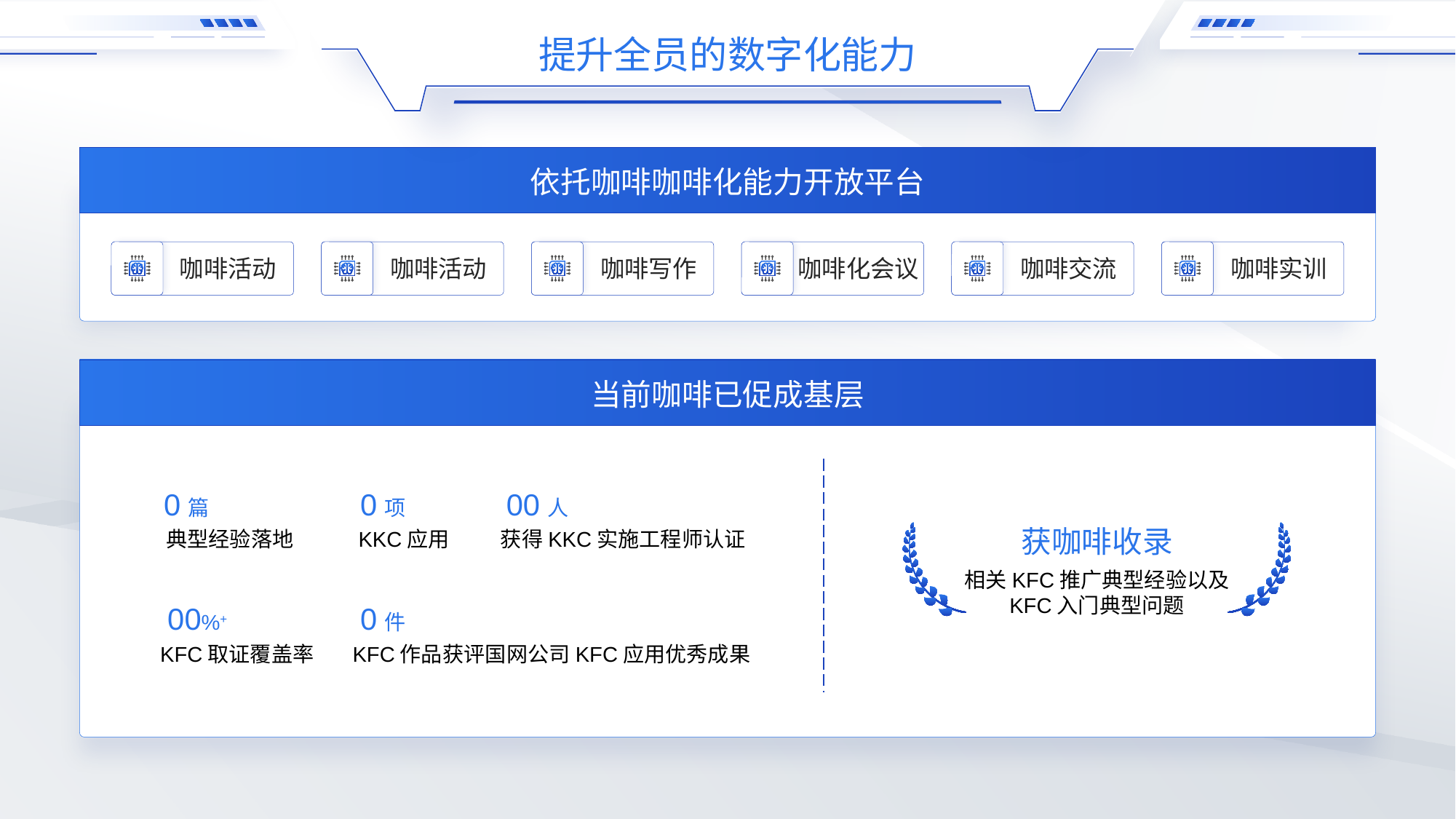

提升全员的数字化能力

依托咖啡咖啡化能力开放平台

咖啡活动

咖啡活动

咖啡写作

咖啡化会议

咖啡交流

咖啡实训

当前咖啡已促成基层

0篇
0项
00人
典型经验落地
KKC应用
获得KKC实施工程师认证
00%+
0件
KFC取证覆盖率
KFC作品获评国网公司KFC应用优秀成果

获咖啡收录
相关KFC推广典型经验以及
KFC入门典型问题